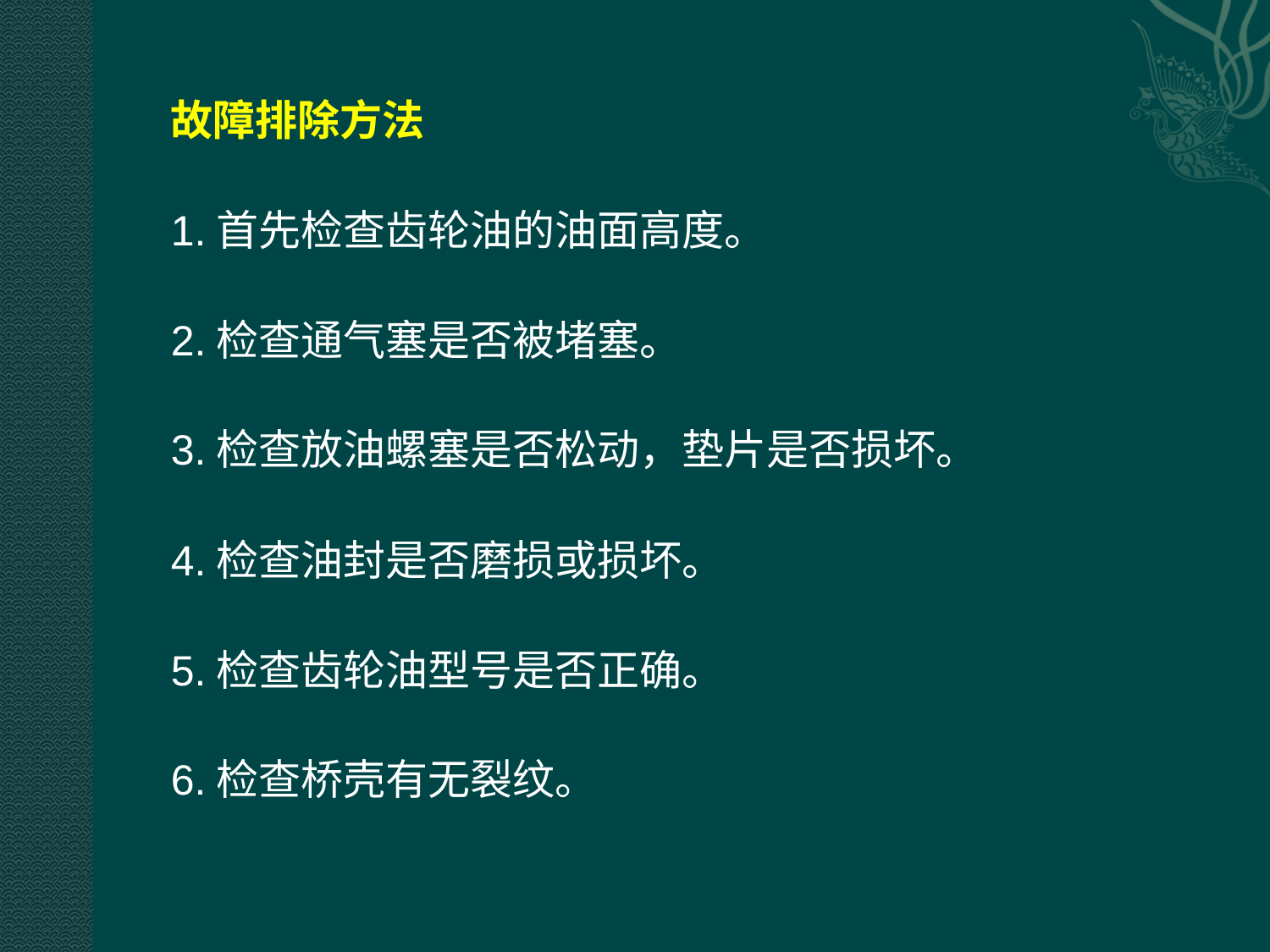

故障排除方法
1.首先检查齿轮油的油面高度。
2.检查通气塞是否被堵塞。
3.检查放油螺塞是否松动，垫片是否损坏。
4.检查油封是否磨损或损坏。
5.检查齿轮油型号是否正确。
6.检查桥壳有无裂纹。